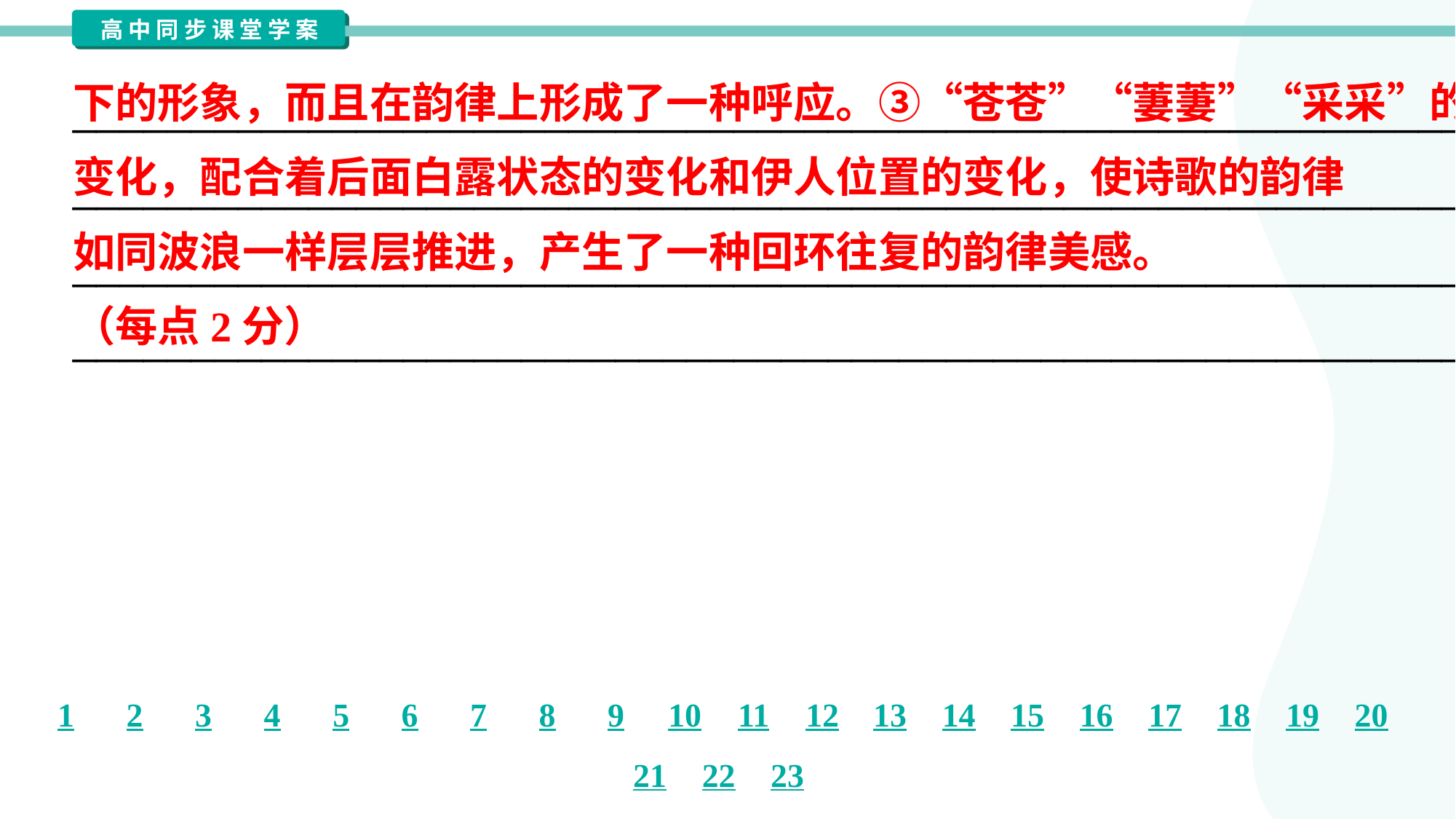

下的形象，而且在韵律上形成了一种呼应。③“苍苍”“萋萋”“采采”的
变化，配合着后面白露状态的变化和伊人位置的变化，使诗歌的韵律
如同波浪一样层层推进，产生了一种回环往复的韵律美感。
（每点2分）
_____________________________________________________________
_____________________________________________________________
_____________________________________________________________
_____________________________________________________________